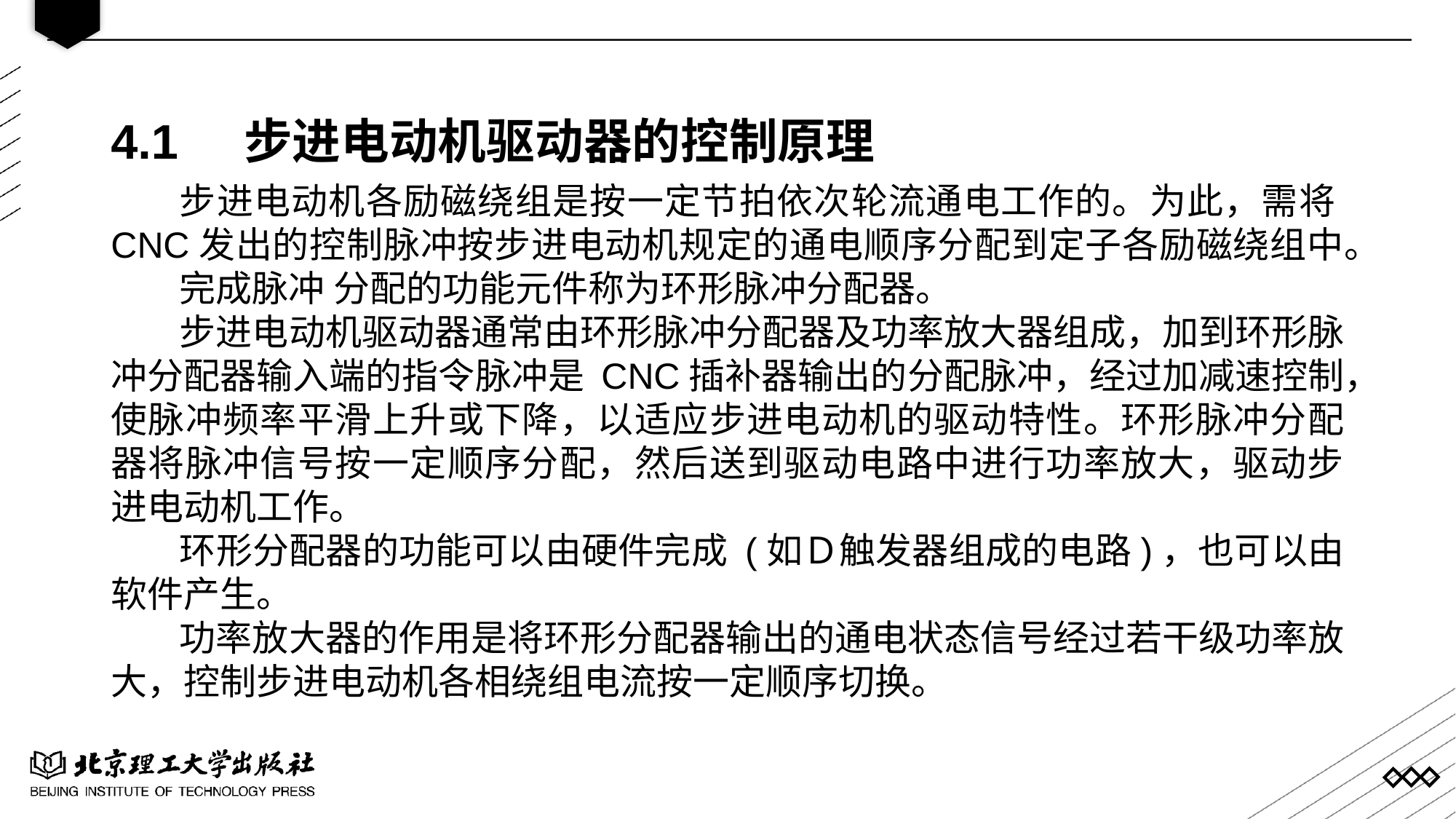

4.1    步进电动机驱动器的控制原理
步进电动机各励磁绕组是按一定节拍依次轮流通电工作的。为此，需将CNC发出的控制脉冲按步进电动机规定的通电顺序分配到定子各励磁绕组中。
完成脉冲 分配的功能元件称为环形脉冲分配器。
步进电动机驱动器通常由环形脉冲分配器及功率放大器组成，加到环形脉冲分配器输入端的指令脉冲是 CNC插补器输出的分配脉冲，经过加减速控制，使脉冲频率平滑上升或下降，以适应步进电动机的驱动特性。环形脉冲分配器将脉冲信号按一定顺序分配，然后送到驱动电路中进行功率放大，驱动步进电动机工作。
环形分配器的功能可以由硬件完成 (如Ｄ触发器组成的电路)，也可以由软件产生。
功率放大器的作用是将环形分配器输出的通电状态信号经过若干级功率放大，控制步进电动机各相绕组电流按一定顺序切换。